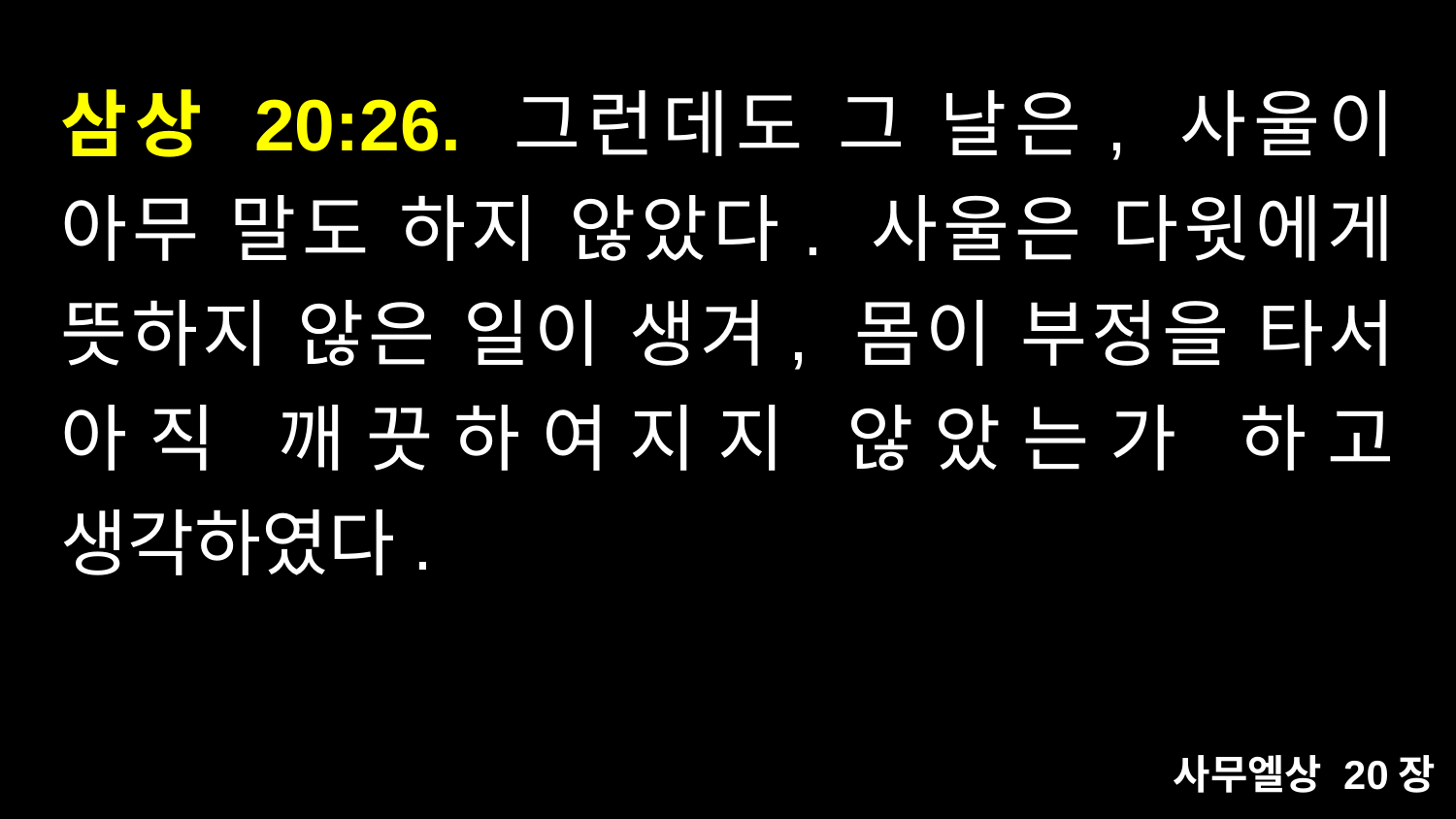

# 삼상 20:26. 그런데도 그 날은, 사울이 아무 말도 하지 않았다. 사울은 다윗에게 뜻하지 않은 일이 생겨, 몸이 부정을 타서 아직 깨끗하여지지 않았는가 하고 생각하였다.
사무엘상 20장